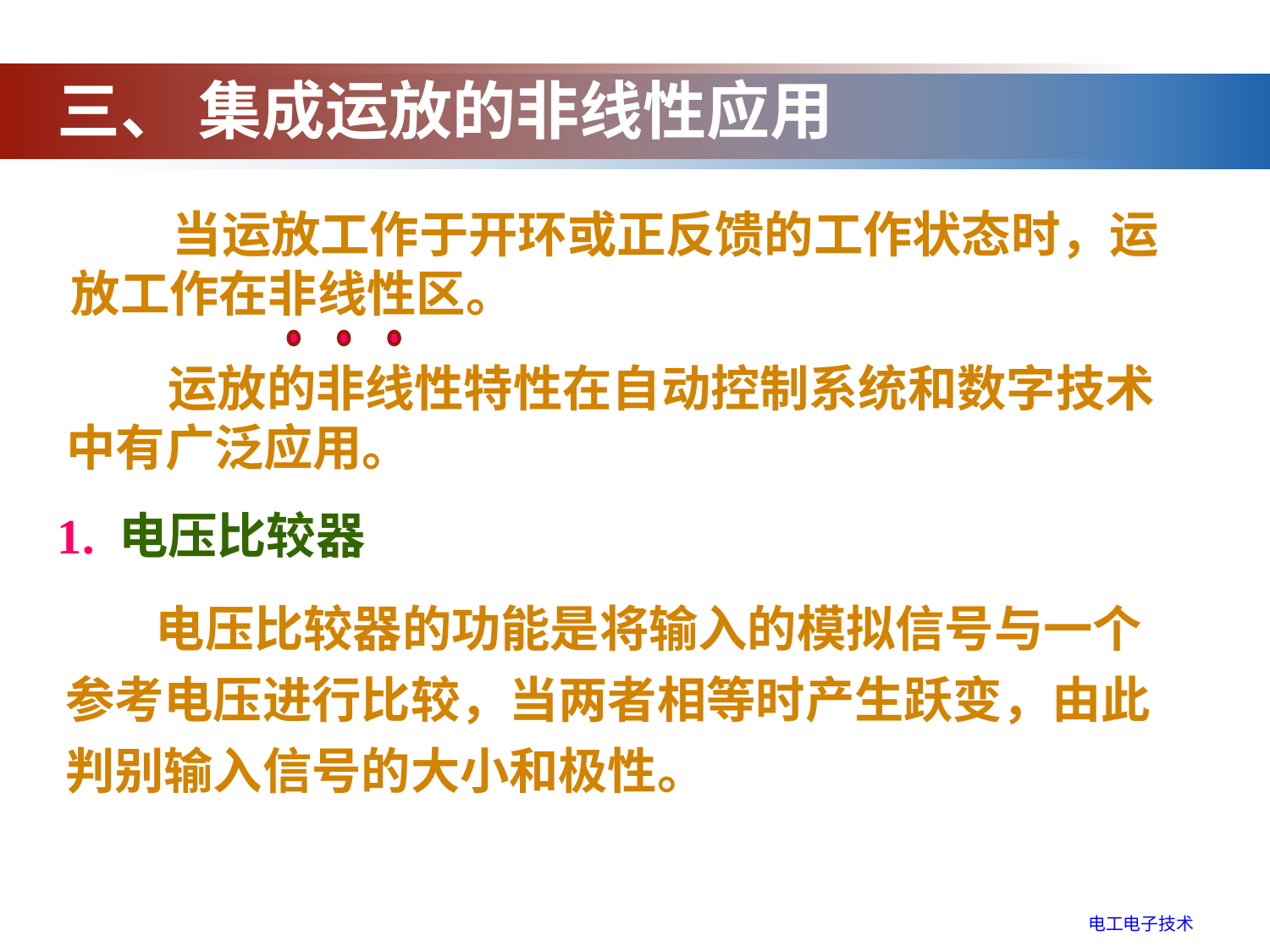

三、 集成运放的非线性应用
        当运放工作于开环或正反馈的工作状态时，运放工作在非线性区。

        运放的非线性特性在自动控制系统和数字技术中有广泛应用。
1. 电压比较器
       电压比较器的功能是将输入的模拟信号与一个参考电压进行比较，当两者相等时产生跃变，由此判别输入信号的大小和极性。
电工电子技术